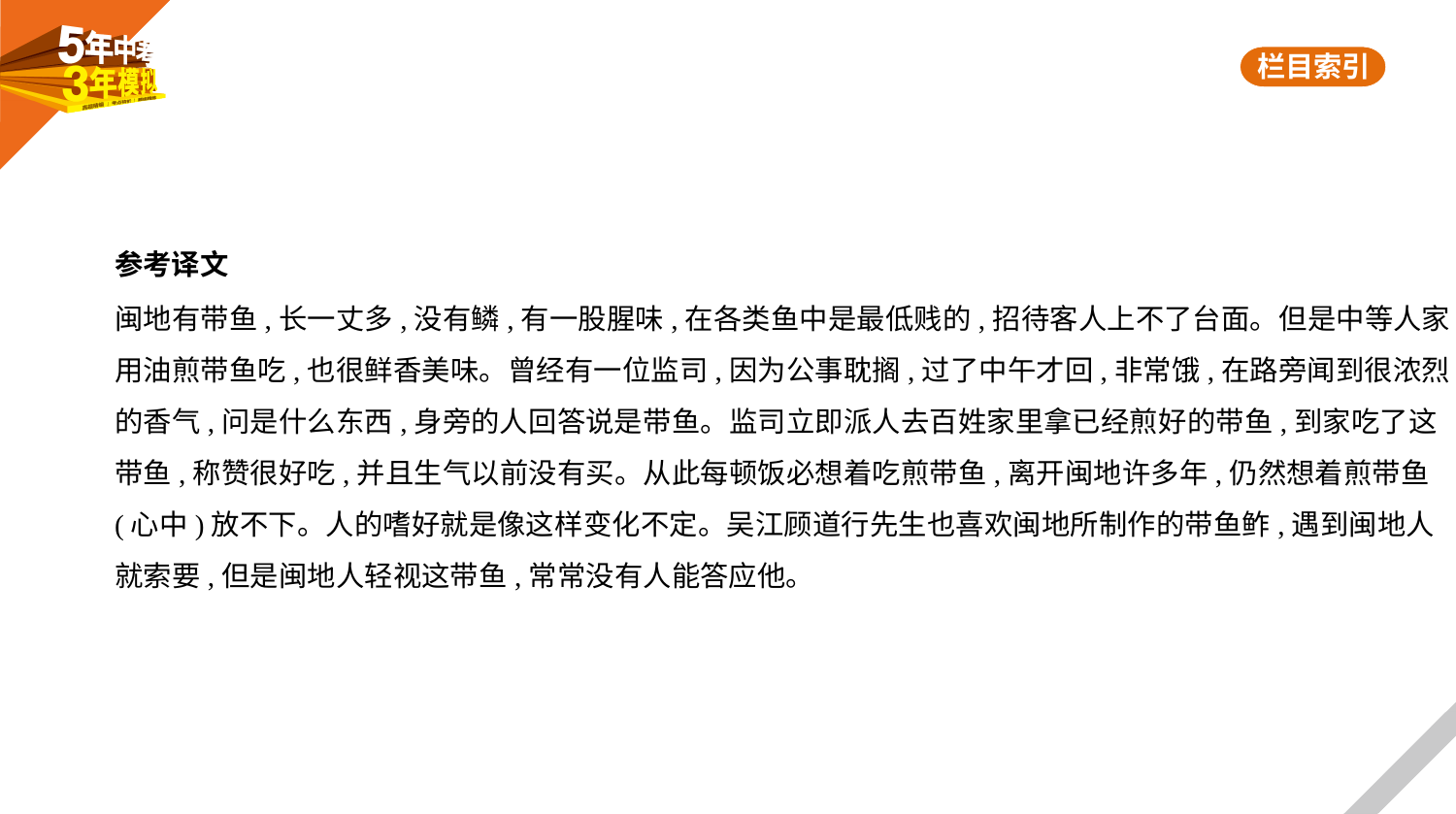

参考译文
闽地有带鱼,长一丈多,没有鳞,有一股腥味,在各类鱼中是最低贱的,招待客人上不了台面。但是中等人家,
用油煎带鱼吃,也很鲜香美味。曾经有一位监司,因为公事耽搁,过了中午才回,非常饿,在路旁闻到很浓烈
的香气,问是什么东西,身旁的人回答说是带鱼。监司立即派人去百姓家里拿已经煎好的带鱼,到家吃了这
带鱼,称赞很好吃,并且生气以前没有买。从此每顿饭必想着吃煎带鱼,离开闽地许多年,仍然想着煎带鱼
(心中)放不下。人的嗜好就是像这样变化不定。吴江顾道行先生也喜欢闽地所制作的带鱼鲊,遇到闽地人
就索要,但是闽地人轻视这带鱼,常常没有人能答应他。